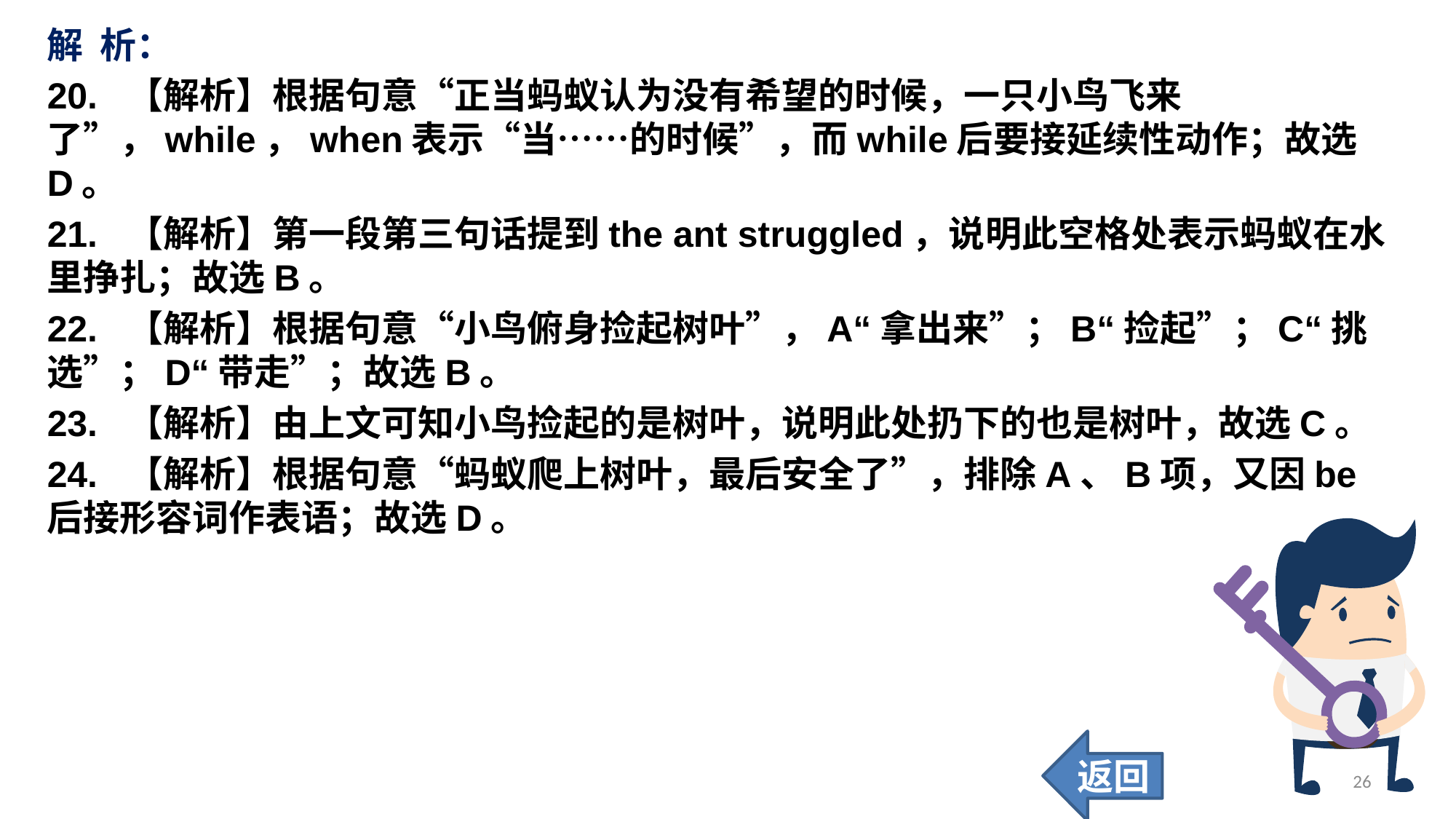

解  析：
20.  【解析】根据句意“正当蚂蚁认为没有希望的时候，一只小鸟飞来了”，while，when表示“当……的时候”，而while后要接延续性动作；故选D。
21.  【解析】第一段第三句话提到the ant struggled，说明此空格处表示蚂蚁在水里挣扎；故选B。
22.  【解析】根据句意“小鸟俯身捡起树叶”，A“拿出来”；B“捡起”；C“挑选”；D“带走”；故选B。
23.  【解析】由上文可知小鸟捡起的是树叶，说明此处扔下的也是树叶，故选C。
24.  【解析】根据句意“蚂蚁爬上树叶，最后安全了”，排除A、B项，又因be 后接形容词作表语；故选D。

返回
26